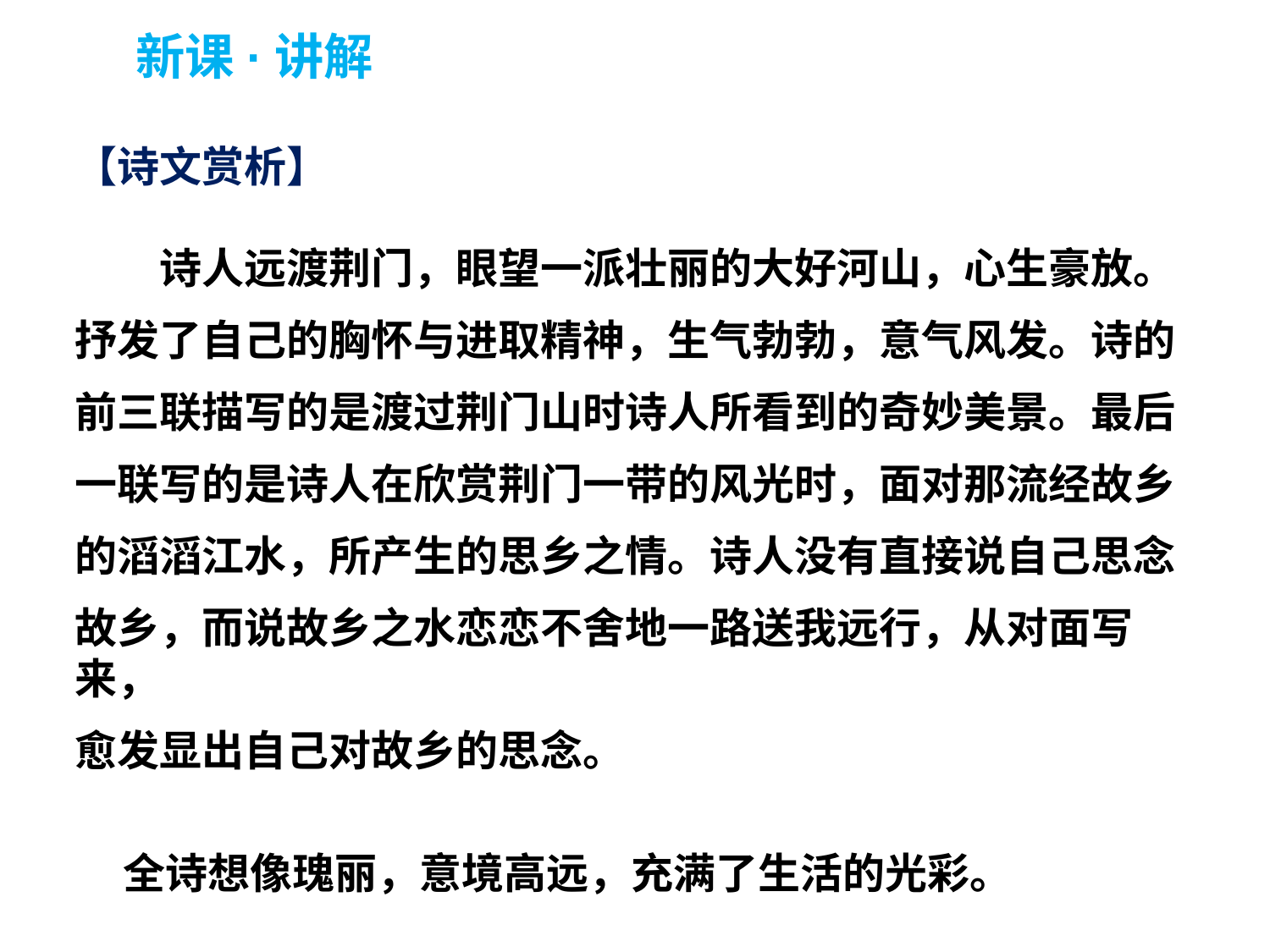

新课·讲解
【诗文赏析】
　　诗人远渡荆门，眼望一派壮丽的大好河山，心生豪放。
抒发了自己的胸怀与进取精神，生气勃勃，意气风发。诗的
前三联描写的是渡过荆门山时诗人所看到的奇妙美景。最后
一联写的是诗人在欣赏荆门一带的风光时，面对那流经故乡
的滔滔江水，所产生的思乡之情。诗人没有直接说自己思念
故乡，而说故乡之水恋恋不舍地一路送我远行，从对面写来，
愈发显出自己对故乡的思念。
    全诗想像瑰丽，意境高远，充满了生活的光彩。